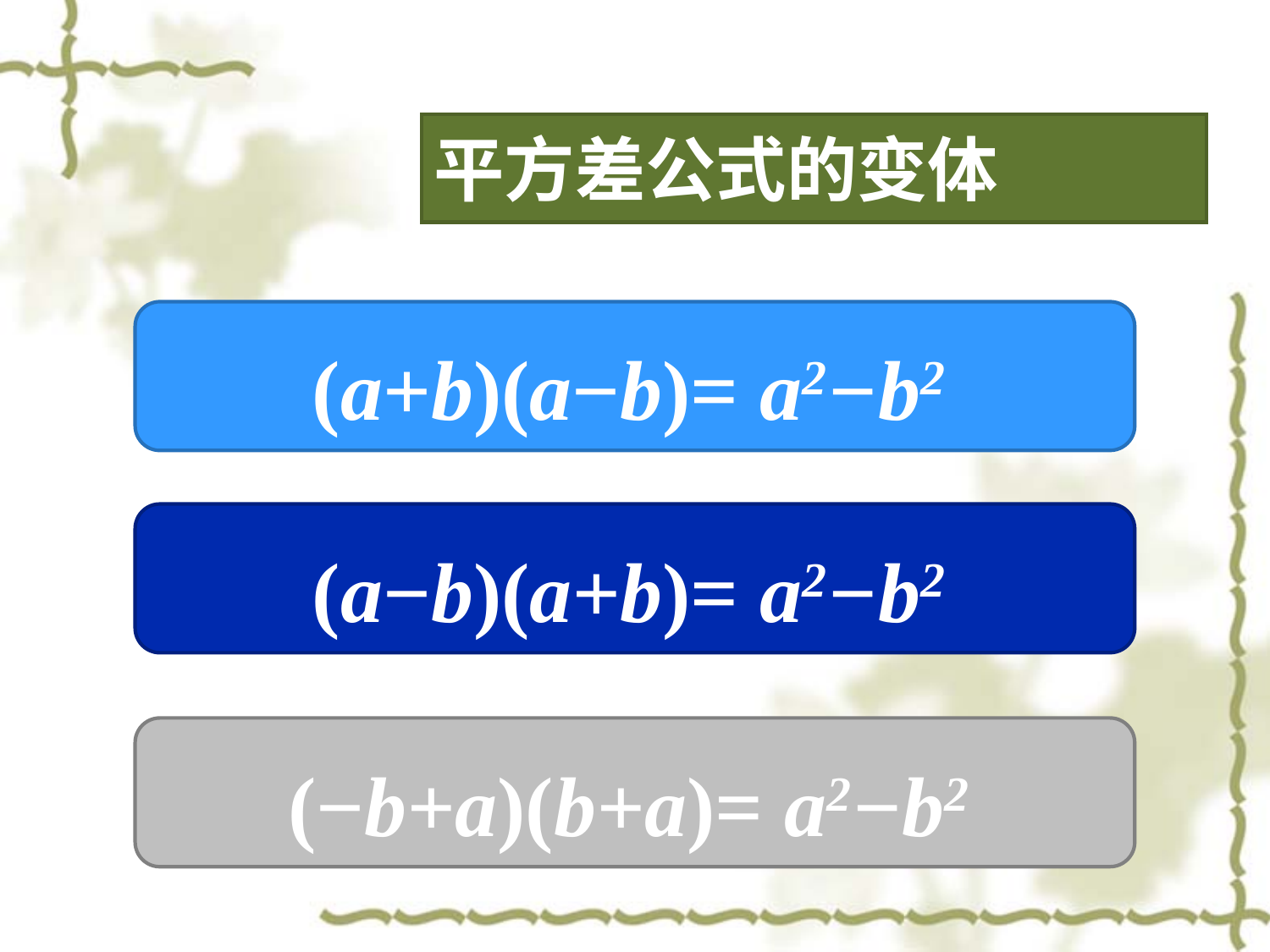

平方差公式的变体
(a+b)(a−b)= a2−b2
(a−b)(a+b)= a2−b2
(−b+a)(b+a)= a2−b2